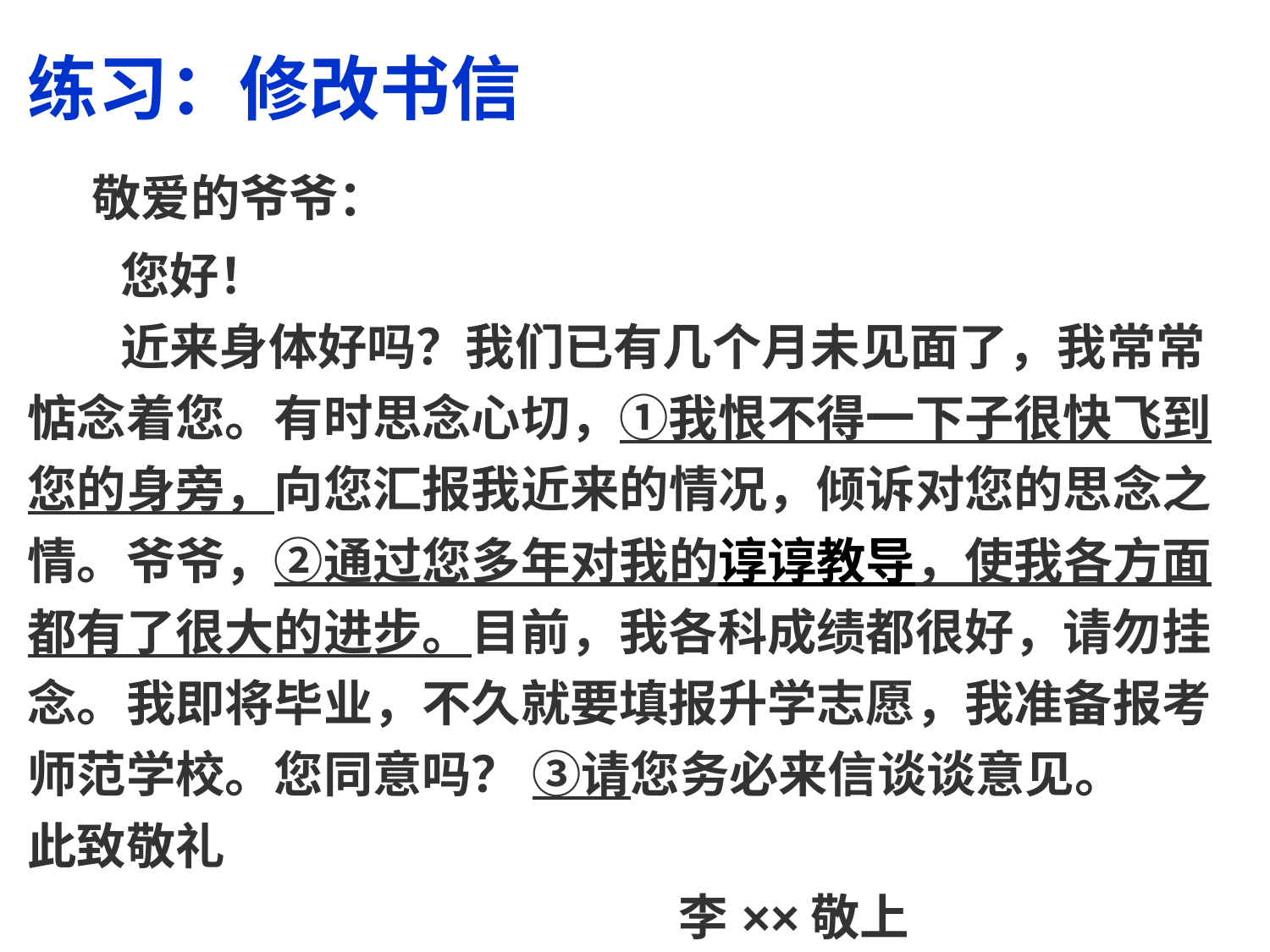

| 练习：修改书信 敬爱的爷爷： 您好！ 近来身体好吗？我们已有几个月未见面了，我常常惦念着您。有时思念心切，①我恨不得一下子很快飞到您的身旁，向您汇报我近来的情况，倾诉对您的思念之情。爷爷，②通过您多年对我的谆谆教导，使我各方面都有了很大的进步。目前，我各科成绩都很好，请勿挂念。我即将毕业，不久就要填报升学志愿，我准备报考师范学校。您同意吗？ ③请您务必来信谈谈意见。 此致敬礼 李××敬上  2021年5月18日 |
| --- |